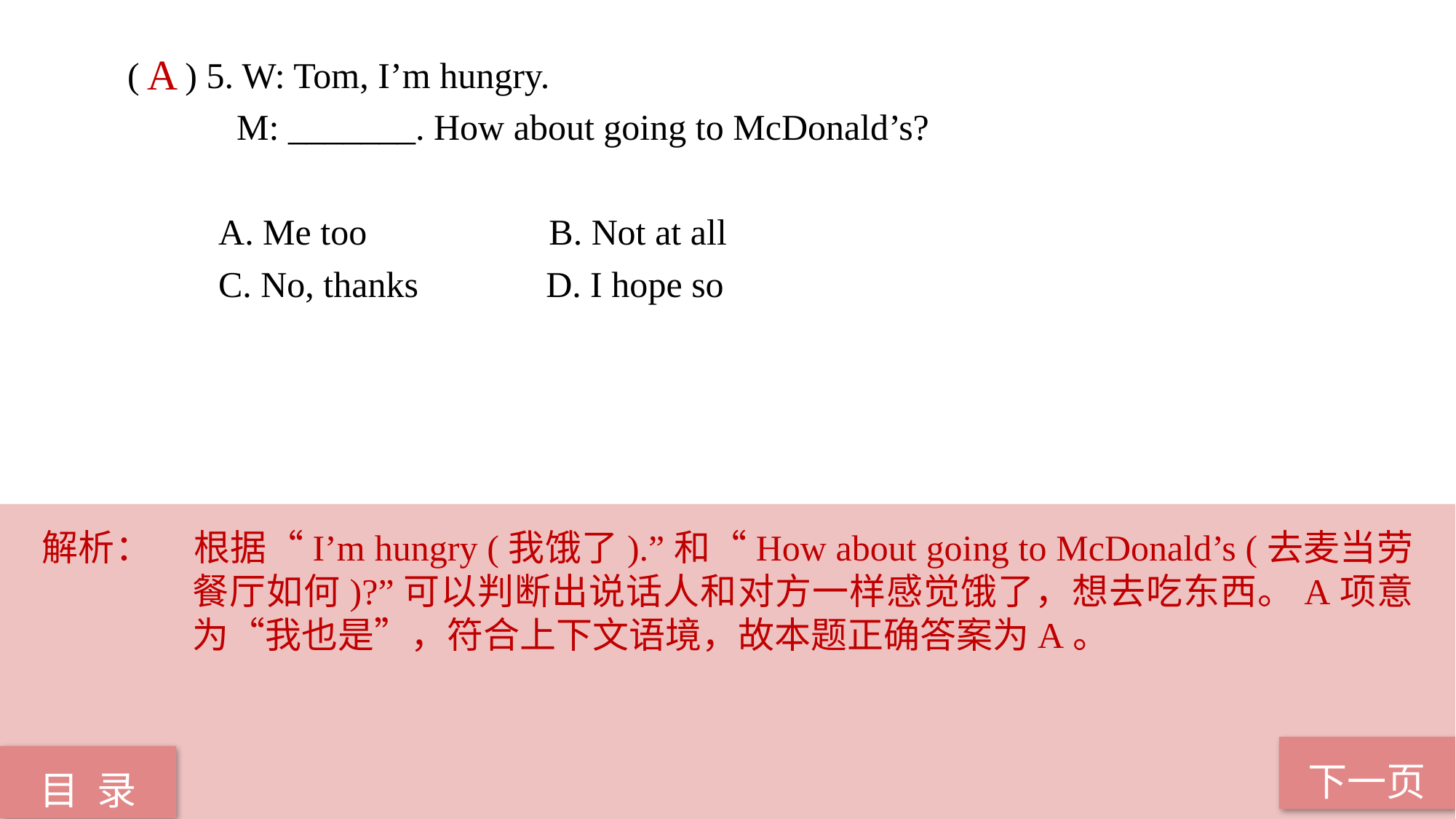

(     ) 5. W: Tom, I’m hungry.
            M: _______. How about going to McDonald’s?

          A. Me too                    B. Not at all
          C. No, thanks              D. I hope so
A
解析：	根据“I’m hungry (我饿了).”和“How about going to McDonald’s (去麦当劳餐厅如何)?”可以判断出说话人和对方一样感觉饿了，想去吃东西。A项意为“我也是”，符合上下文语境，故本题正确答案为A。
下一页